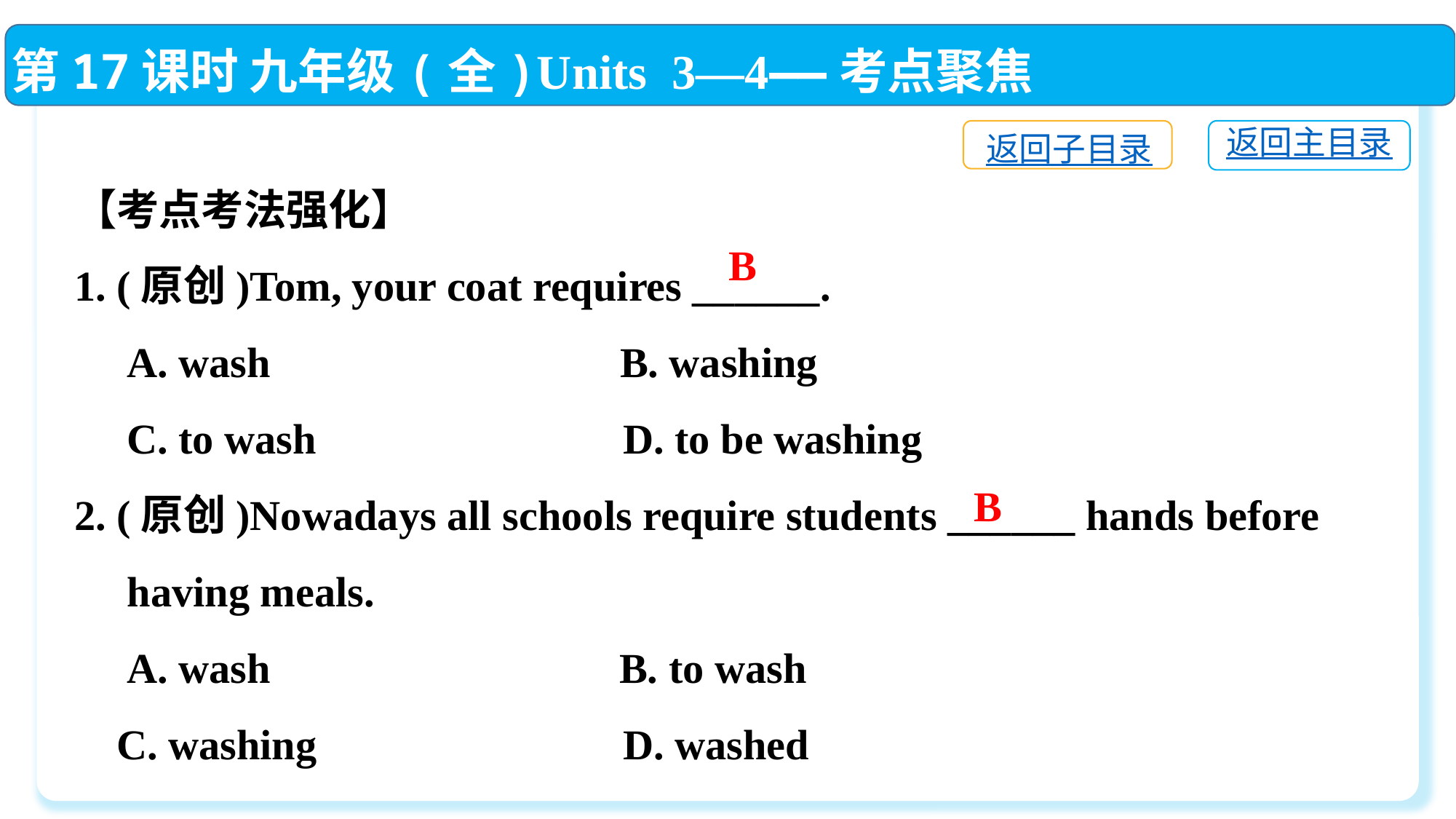

第17课时 九年级(全)Units  3—4——考点聚焦

返回子目录
返回主目录
【考点考法强化】
1. (原创)Tom, your coat requires ______.
     A. wash　　　　　　　	B. washing
     C. to wash	                     D. to be washing
2. (原创)Nowadays all schools require students ______ hands before
     having meals.
     A. wash	                               B. to wash
    C. washing	                     D. washed

B
B